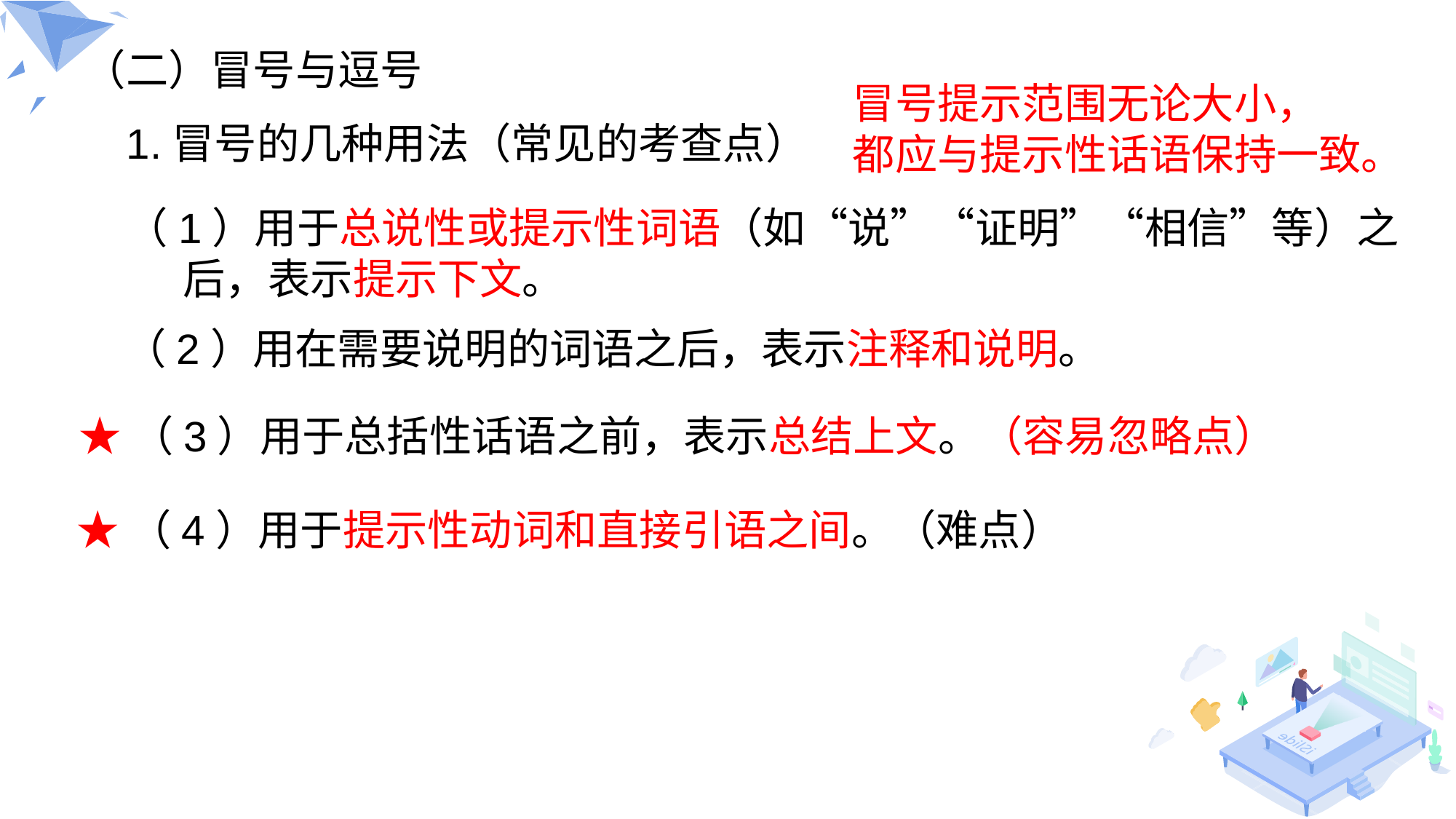

（二）冒号与逗号
冒号提示范围无论大小，
都应与提示性话语保持一致。
1.冒号的几种用法（常见的考查点）
（1）用于总说性或提示性词语（如“说”“证明”“相信”等）之
     后，表示提示下文。
（2）用在需要说明的词语之后，表示注释和说明。
★（3）用于总括性话语之前，表示总结上文。（容易忽略点）
★（4）用于提示性动词和直接引语之间。（难点）